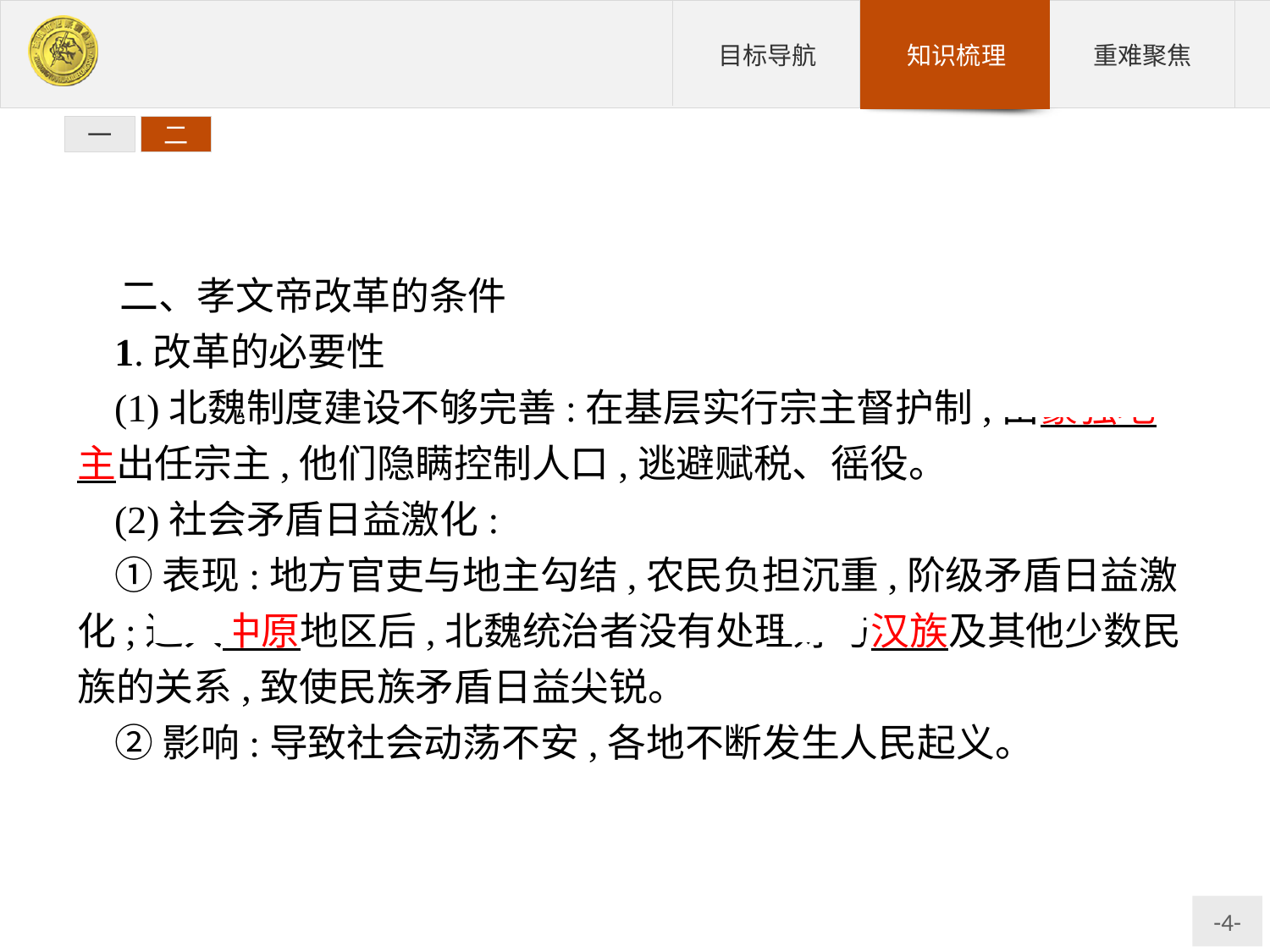

一
二
二、孝文帝改革的条件
1.改革的必要性
(1)北魏制度建设不够完善:在基层实行宗主督护制,由豪强地主出任宗主,他们隐瞒控制人口,逃避赋税、徭役。
(2)社会矛盾日益激化:
①表现:地方官吏与地主勾结,农民负担沉重,阶级矛盾日益激化;进入中原地区后,北魏统治者没有处理好与汉族及其他少数民族的关系,致使民族矛盾日益尖锐。
②影响:导致社会动荡不安,各地不断发生人民起义。